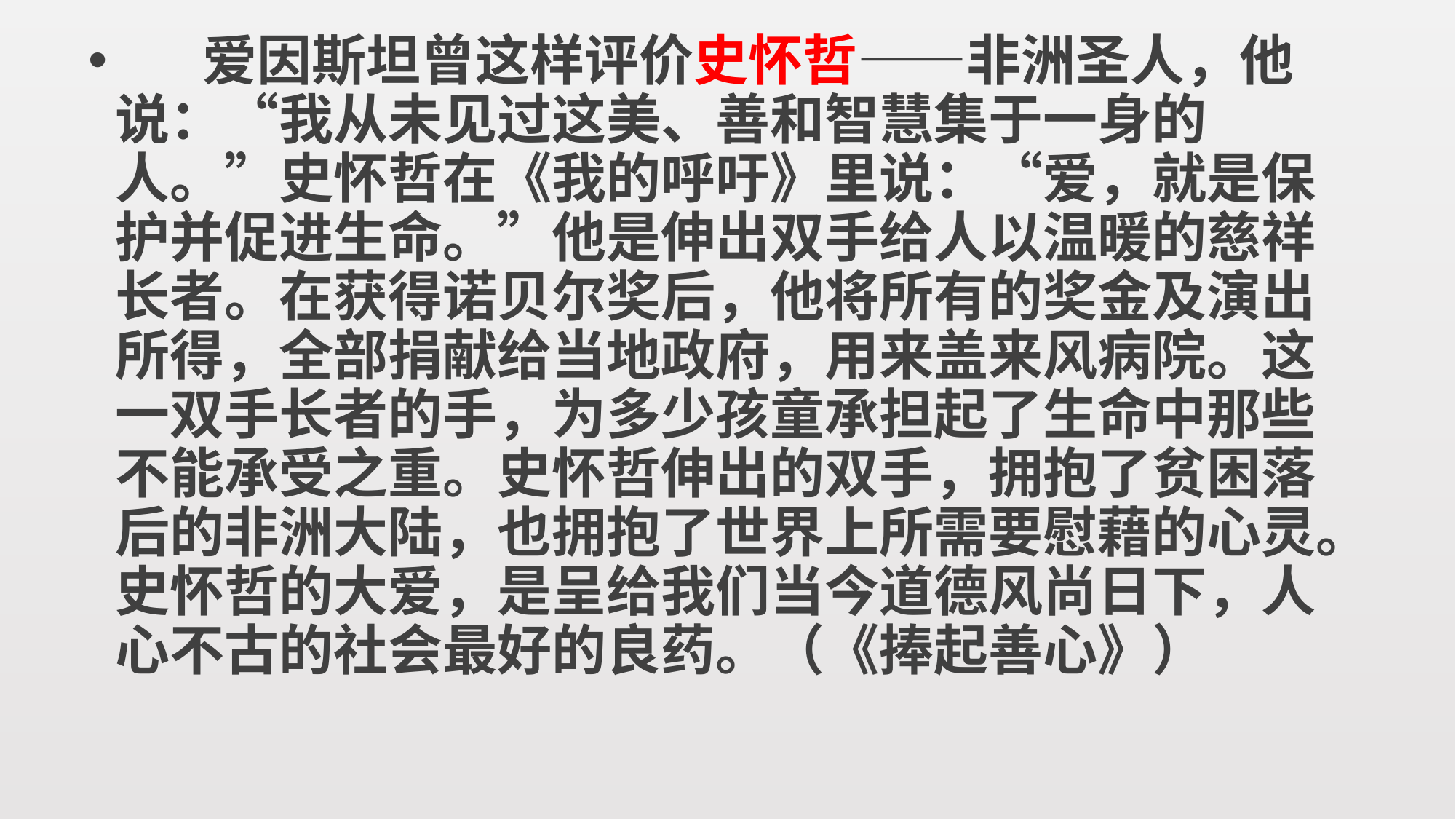

爱因斯坦曾这样评价史怀哲——非洲圣人，他说：“我从未见过这美、善和智慧集于一身的人。”史怀哲在《我的呼吁》里说：“爱，就是保护并促进生命。”他是伸出双手给人以温暖的慈祥长者。在获得诺贝尔奖后，他将所有的奖金及演出所得，全部捐献给当地政府，用来盖来风病院。这一双手长者的手，为多少孩童承担起了生命中那些不能承受之重。史怀哲伸出的双手，拥抱了贫困落后的非洲大陆，也拥抱了世界上所需要慰藉的心灵。史怀哲的大爱，是呈给我们当今道德风尚日下，人心不古的社会最好的良药。（《捧起善心》）